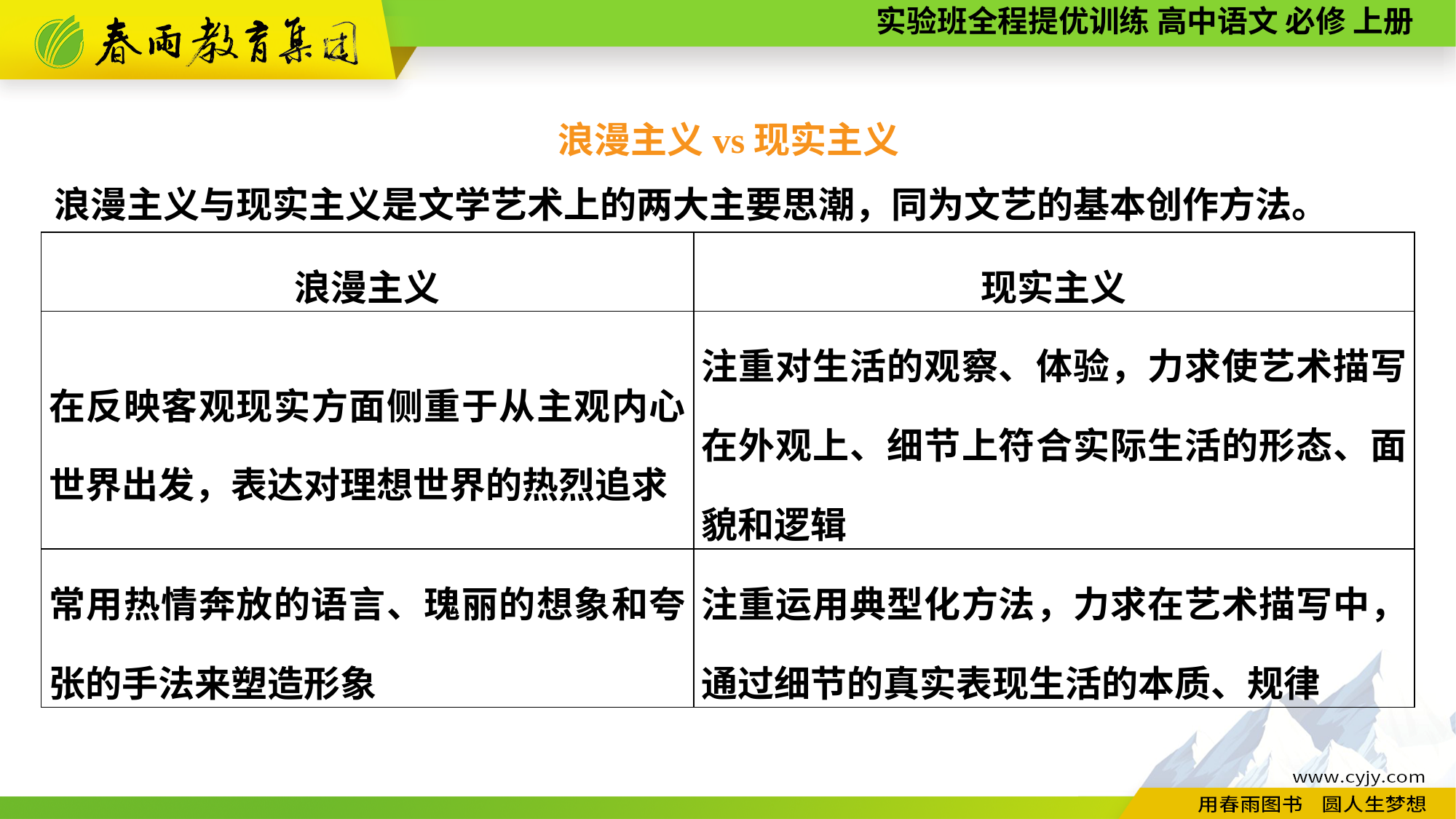

浪漫主义vs现实主义
浪漫主义与现实主义是文学艺术上的两大主要思潮，同为文艺的基本创作方法。
| 浪漫主义 | 现实主义 |
| --- | --- |
| 在反映客观现实方面侧重于从主观内心世界出发，表达对理想世界的热烈追求 | 注重对生活的观察、体验，力求使艺术描写在外观上、细节上符合实际生活的形态、面貌和逻辑 |
| 常用热情奔放的语言、瑰丽的想象和夸张的手法来塑造形象 | 注重运用典型化方法，力求在艺术描写中，通过细节的真实表现生活的本质、规律 |